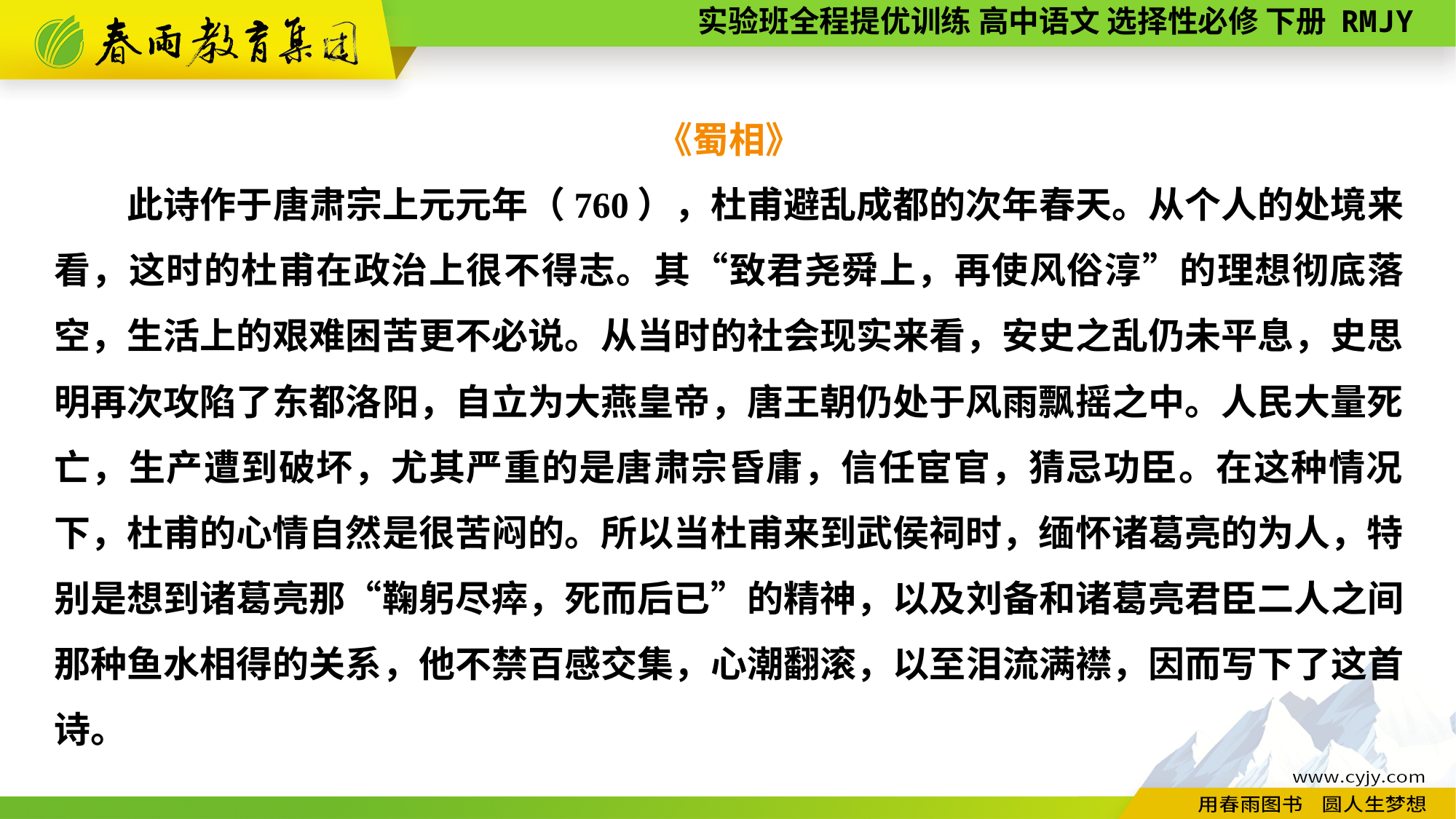

《蜀相》
此诗作于唐肃宗上元元年（760），杜甫避乱成都的次年春天。从个人的处境来看，这时的杜甫在政治上很不得志。其“致君尧舜上，再使风俗淳”的理想彻底落空，生活上的艰难困苦更不必说。从当时的社会现实来看，安史之乱仍未平息，史思明再次攻陷了东都洛阳，自立为大燕皇帝，唐王朝仍处于风雨飘摇之中。人民大量死亡，生产遭到破坏，尤其严重的是唐肃宗昏庸，信任宦官，猜忌功臣。在这种情况下，杜甫的心情自然是很苦闷的。所以当杜甫来到武侯祠时，缅怀诸葛亮的为人，特别是想到诸葛亮那“鞠躬尽瘁，死而后已”的精神，以及刘备和诸葛亮君臣二人之间那种鱼水相得的关系，他不禁百感交集，心潮翻滚，以至泪流满襟，因而写下了这首诗。